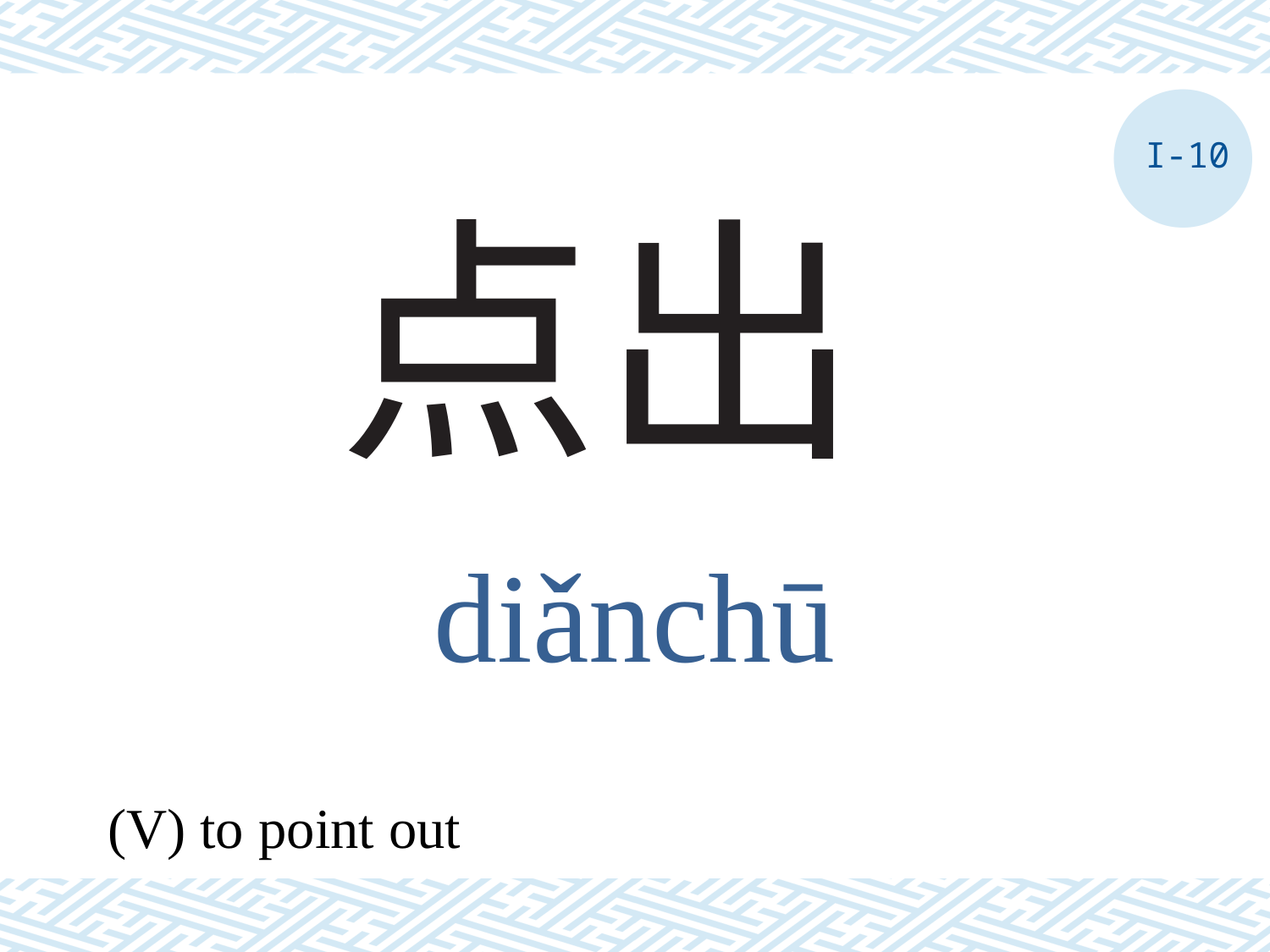

I-10

# 点出
diǎnchū
(V) to point out